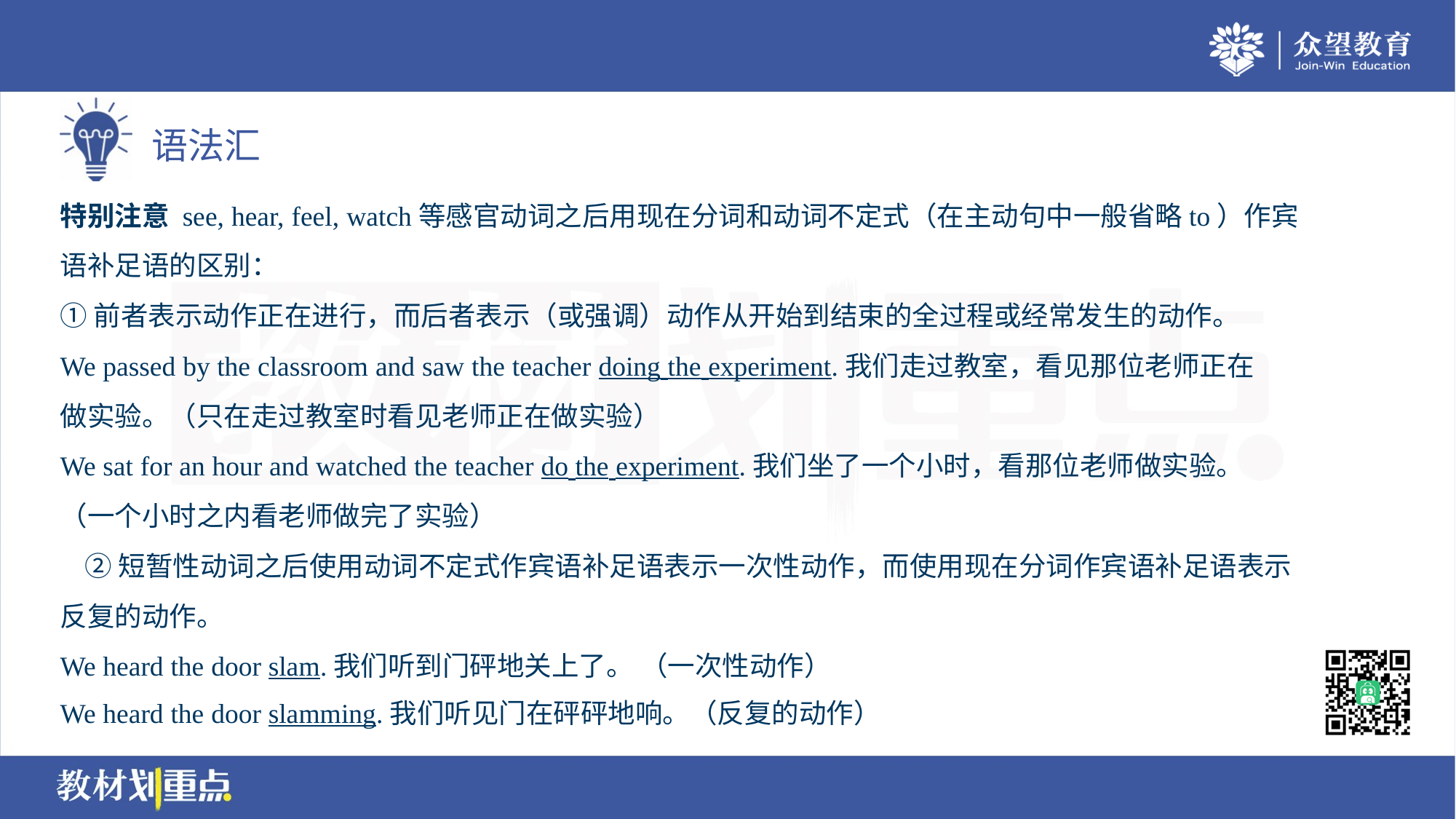

特别注意 see, hear, feel, watch等感官动词之后用现在分词和动词不定式（在主动句中一般省略to）作宾
语补足语的区别：
①前者表示动作正在进行，而后者表示（或强调）动作从开始到结束的全过程或经常发生的动作。
We passed by the classroom and saw the teacher doing the experiment.我们走过教室，看见那位老师正在
做实验。（只在走过教室时看见老师正在做实验）
We sat for an hour and watched the teacher do the experiment.我们坐了一个小时，看那位老师做实验。
（一个小时之内看老师做完了实验）
    ②短暂性动词之后使用动词不定式作宾语补足语表示一次性动作，而使用现在分词作宾语补足语表示
反复的动作。
We heard the door slam.我们听到门砰地关上了。 （一次性动作）
We heard the door slamming.我们听见门在砰砰地响。（反复的动作）